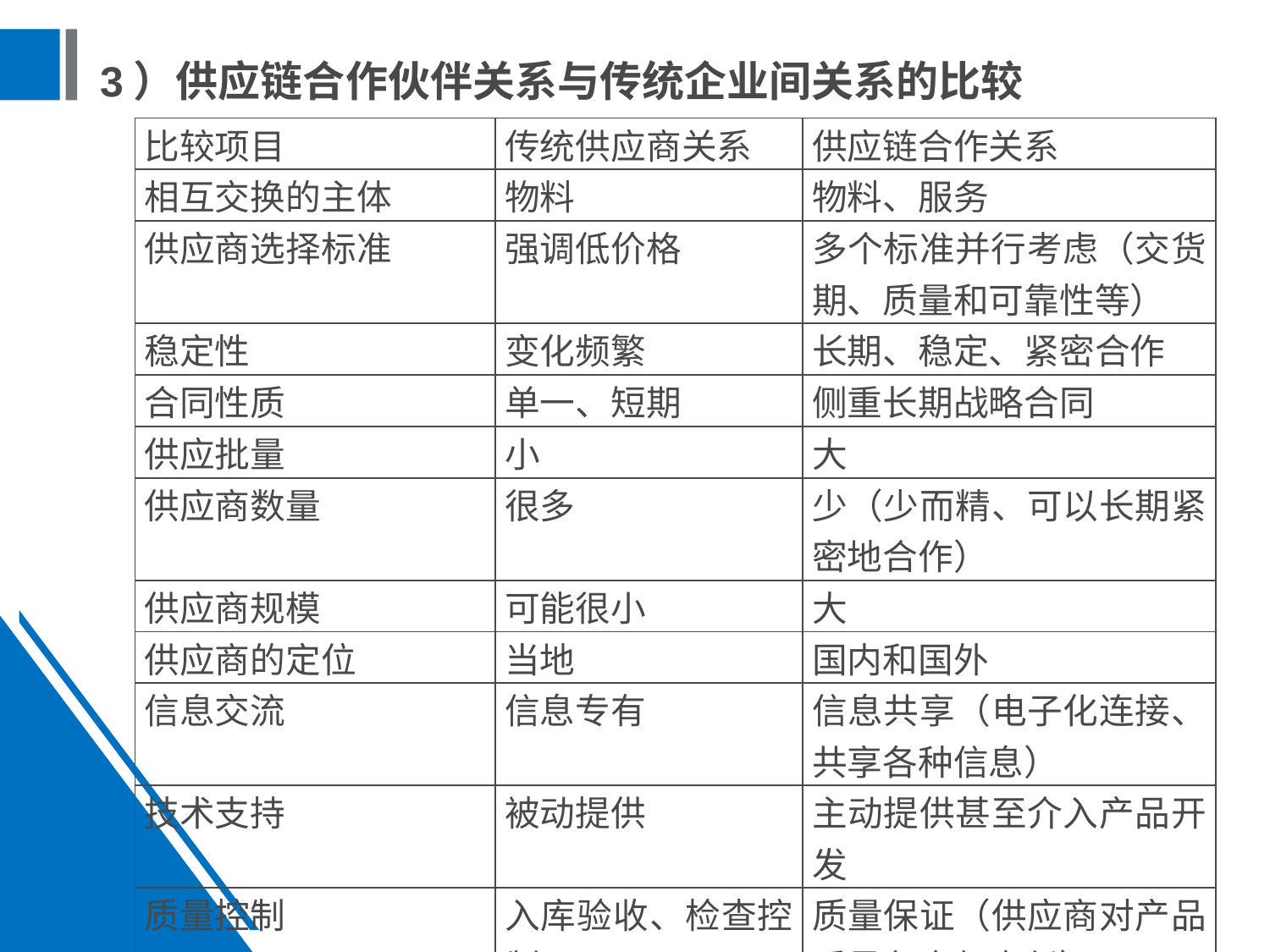

# 3）供应链合作伙伴关系与传统企业间关系的比较
| 比较项目 | 传统供应商关系 | 供应链合作关系 |
| --- | --- | --- |
| 相互交换的主体 | 物料 | 物料、服务 |
| 供应商选择标准 | 强调低价格 | 多个标准并行考虑（交货期、质量和可靠性等） |
| 稳定性 | 变化频繁 | 长期、稳定、紧密合作 |
| 合同性质 | 单一、短期 | 侧重长期战略合同 |
| 供应批量 | 小 | 大 |
| 供应商数量 | 很多 | 少（少而精、可以长期紧密地合作） |
| 供应商规模 | 可能很小 | 大 |
| 供应商的定位 | 当地 | 国内和国外 |
| 信息交流 | 信息专有 | 信息共享（电子化连接、共享各种信息） |
| 技术支持 | 被动提供 | 主动提供甚至介入产品开发 |
| 质量控制 | 入库验收、检查控制 | 质量保证（供应商对产品质量负全部责任） |
| 选择范围 | 每年一次投标评估 | 广泛评估可增值的供应商 |